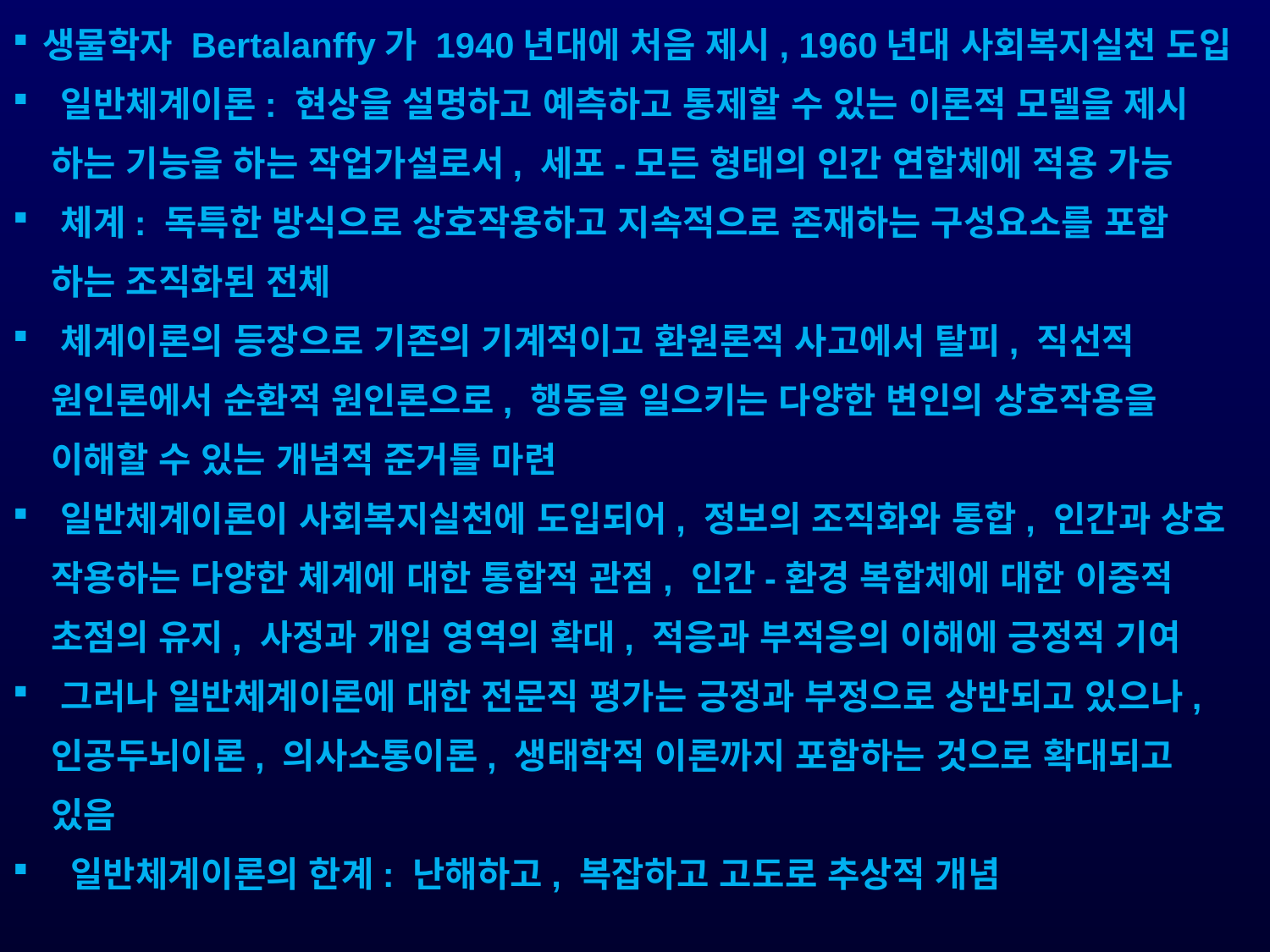

생물학자 Bertalanffy가 1940년대에 처음 제시, 1960년대 사회복지실천 도입
 일반체계이론: 현상을 설명하고 예측하고 통제할 수 있는 이론적 모델을 제시
   하는 기능을 하는 작업가설로서, 세포-모든 형태의 인간 연합체에 적용 가능
 체계: 독특한 방식으로 상호작용하고 지속적으로 존재하는 구성요소를 포함
   하는 조직화된 전체
 체계이론의 등장으로 기존의 기계적이고 환원론적 사고에서 탈피, 직선적
   원인론에서 순환적 원인론으로, 행동을 일으키는 다양한 변인의 상호작용을
   이해할 수 있는 개념적 준거틀 마련
 일반체계이론이 사회복지실천에 도입되어, 정보의 조직화와 통합, 인간과 상호
   작용하는 다양한 체계에 대한 통합적 관점, 인간-환경 복합체에 대한 이중적
   초점의 유지, 사정과 개입 영역의 확대, 적응과 부적응의 이해에 긍정적 기여
 그러나 일반체계이론에 대한 전문직 평가는 긍정과 부정으로 상반되고 있으나,
   인공두뇌이론, 의사소통이론, 생태학적 이론까지 포함하는 것으로 확대되고
   있음
  일반체계이론의 한계: 난해하고, 복잡하고 고도로 추상적 개념